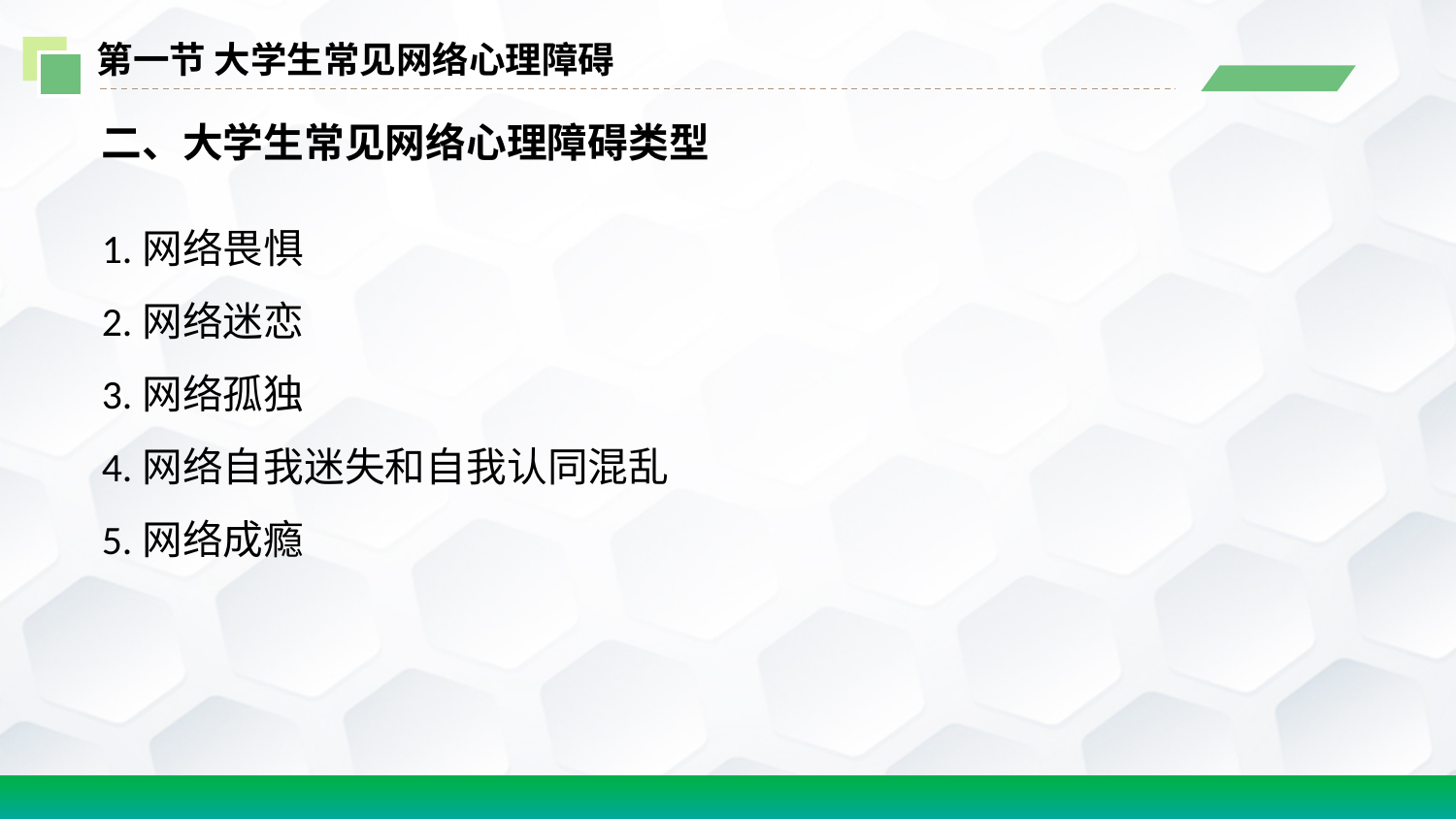

第一节 大学生常见网络心理障碍
二、大学生常见网络心理障碍类型
1.网络畏惧
2.网络迷恋
3.网络孤独
4.网络自我迷失和自我认同混乱
5.网络成瘾